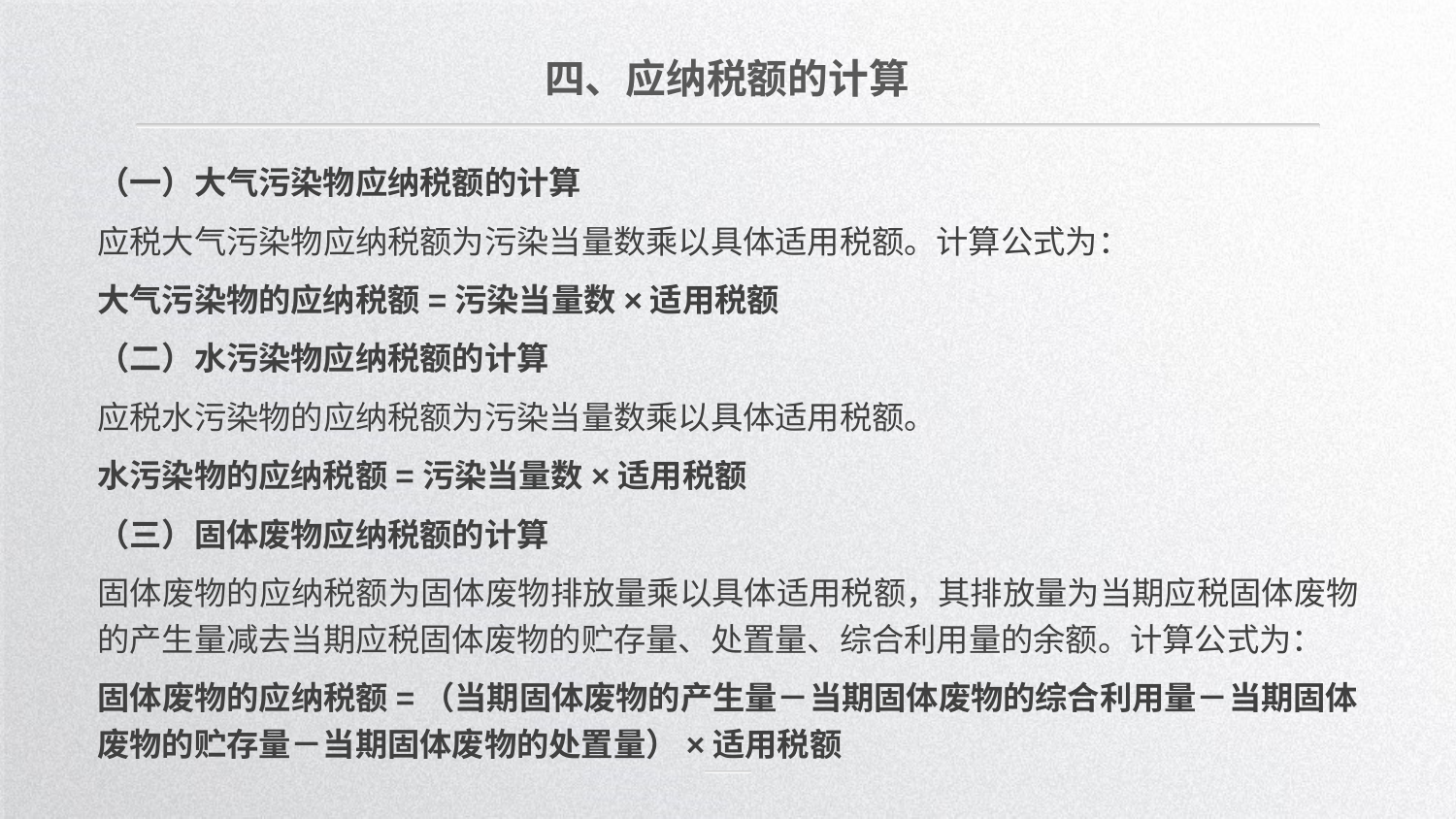

四、应纳税额的计算
（一）大气污染物应纳税额的计算
应税大气污染物应纳税额为污染当量数乘以具体适用税额。计算公式为：
大气污染物的应纳税额=污染当量数×适用税额
（二）水污染物应纳税额的计算
应税水污染物的应纳税额为污染当量数乘以具体适用税额。
水污染物的应纳税额=污染当量数×适用税额
（三）固体废物应纳税额的计算
固体废物的应纳税额为固体废物排放量乘以具体适用税额，其排放量为当期应税固体废物的产生量减去当期应税固体废物的贮存量、处置量、综合利用量的余额。计算公式为：
固体废物的应纳税额=（当期固体废物的产生量－当期固体废物的综合利用量－当期固体废物的贮存量－当期固体废物的处置量）×适用税额